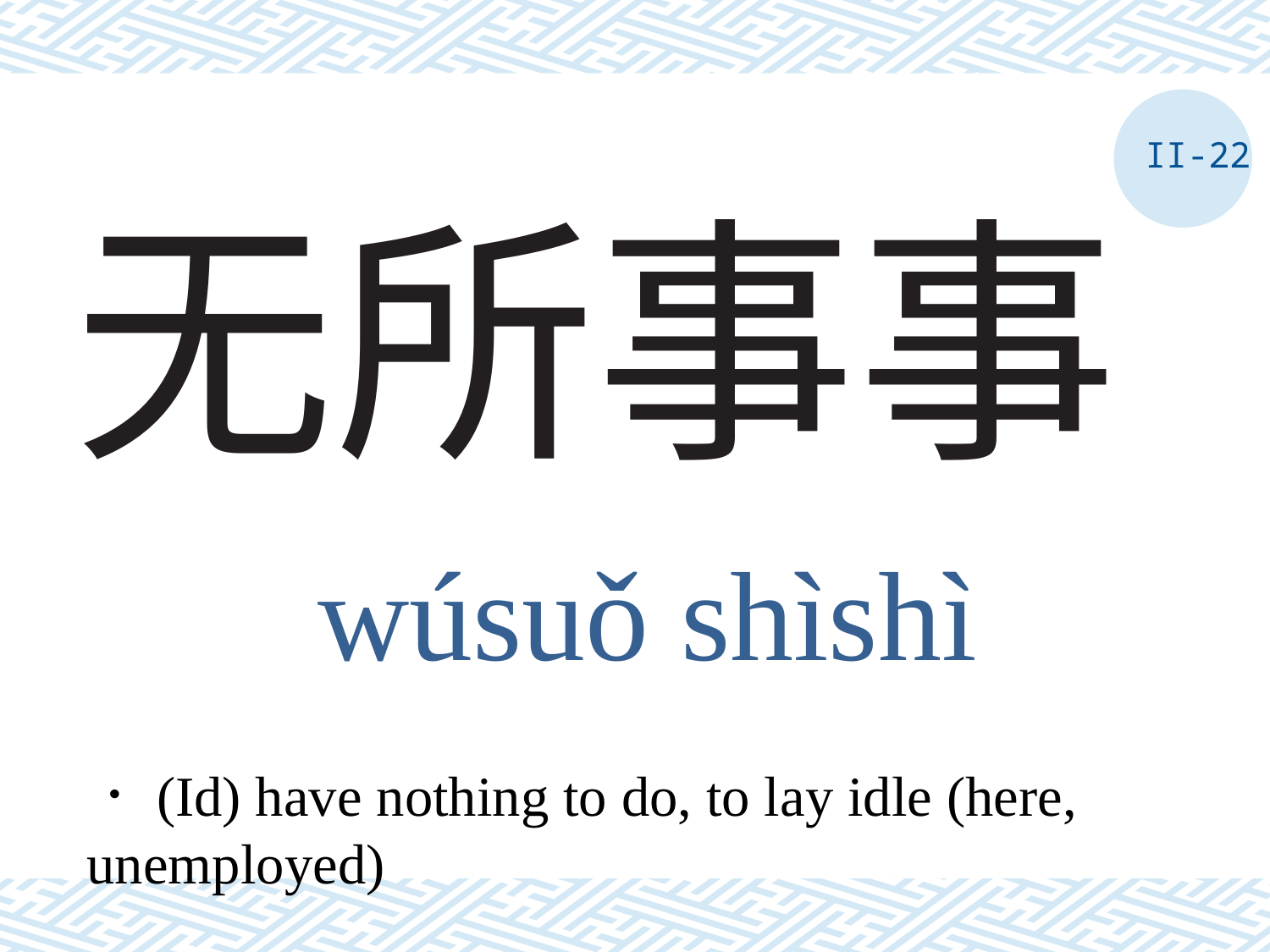

II-22

# 无所事事
wúsuǒ shìshì
．(Id) have nothing to do, to lay idle (here, unemployed)